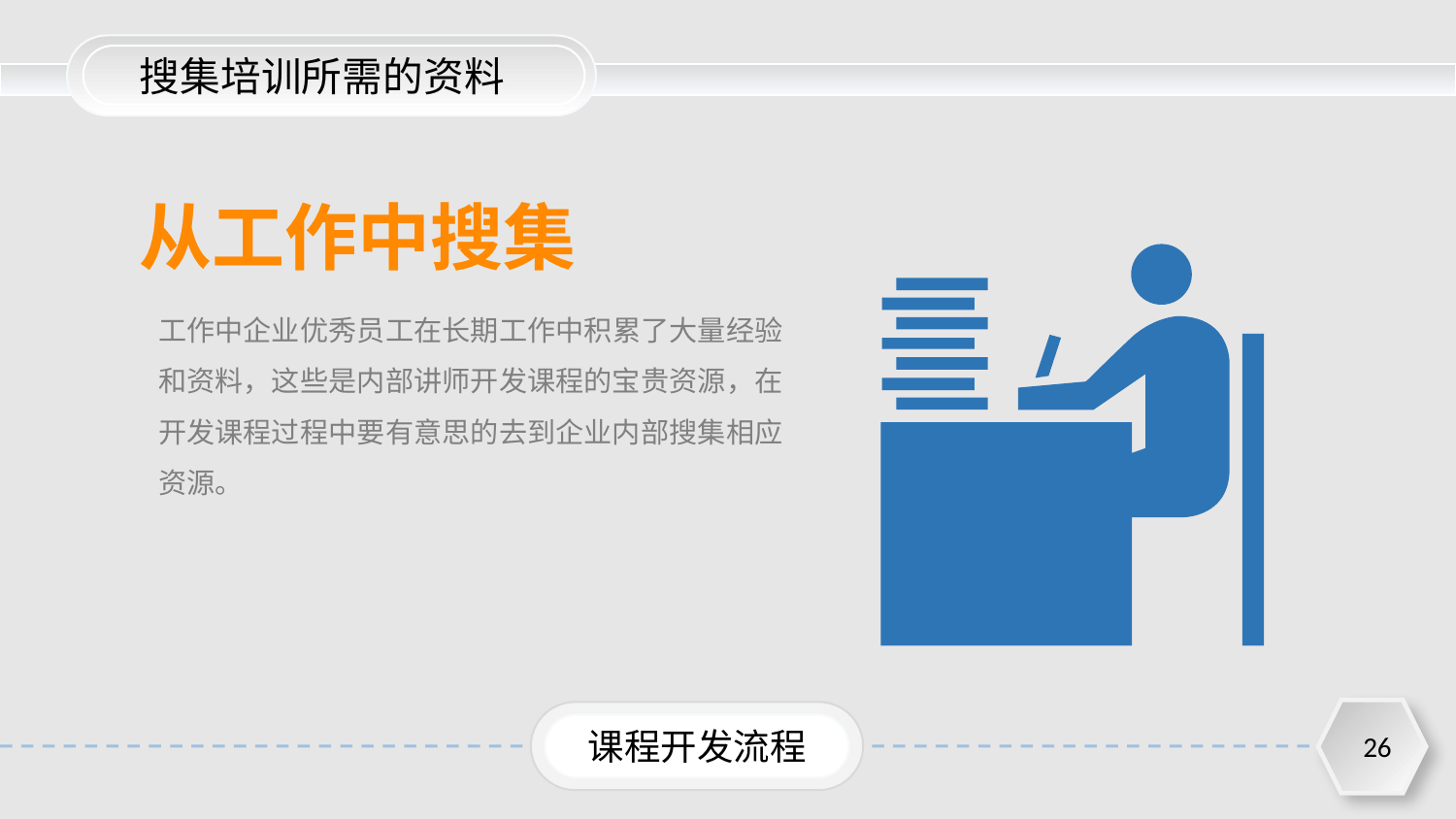

搜集培训所需的资料
从工作中搜集

工作中企业优秀员工在长期工作中积累了大量经验和资料，这些是内部讲师开发课程的宝贵资源，在开发课程过程中要有意思的去到企业内部搜集相应资源。
课程开发流程